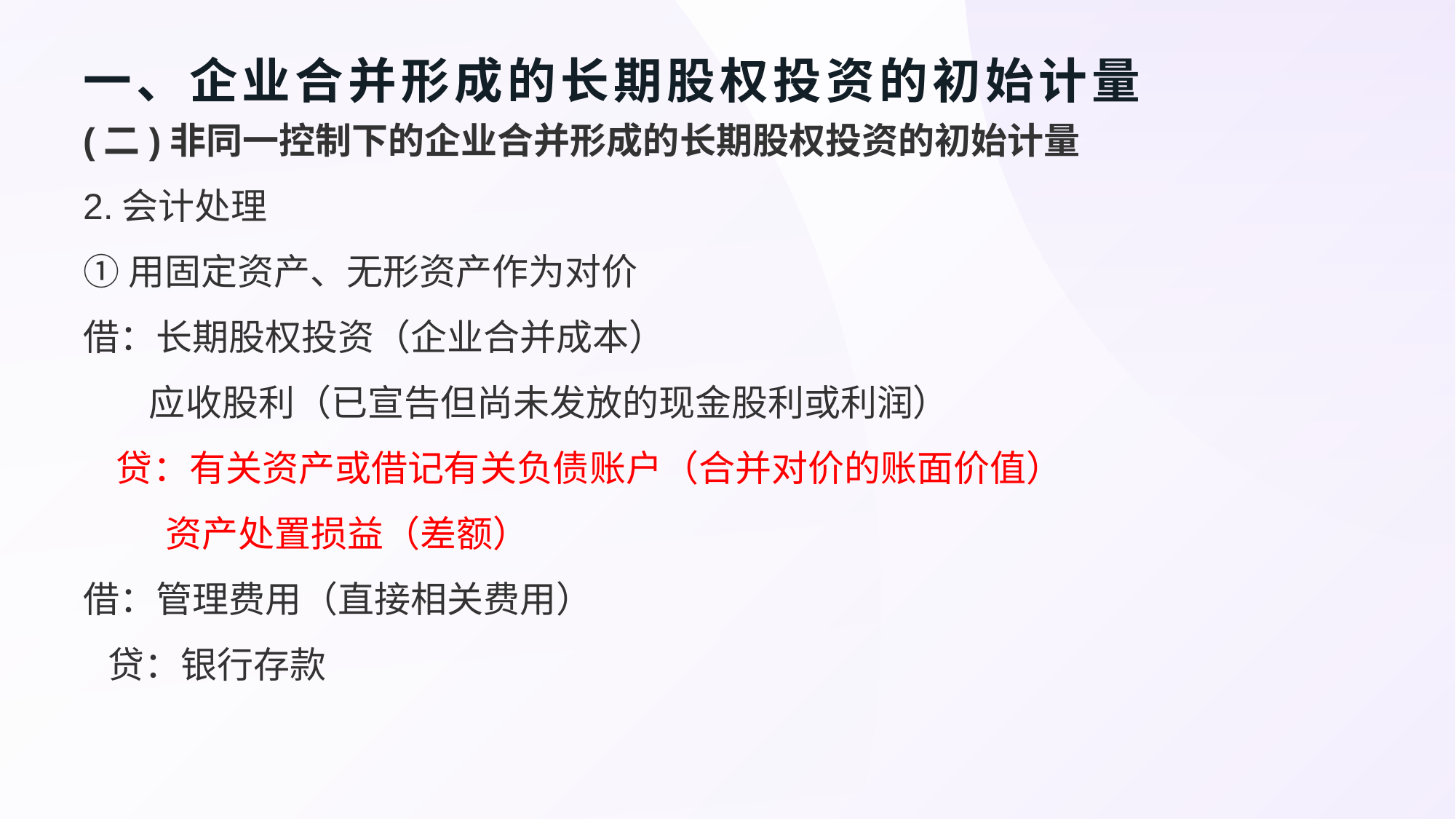

# 一、企业合并形成的长期股权投资的初始计量
(二)非同一控制下的企业合并形成的长期股权投资的初始计量
2.会计处理
①用固定资产、无形资产作为对价
借：长期股权投资（企业合并成本）
       应收股利（已宣告但尚未发放的现金股利或利润）
   贷：有关资产或借记有关负债账户（合并对价的账面价值）
         资产处置损益（差额）
借：管理费用（直接相关费用）
  贷：银行存款